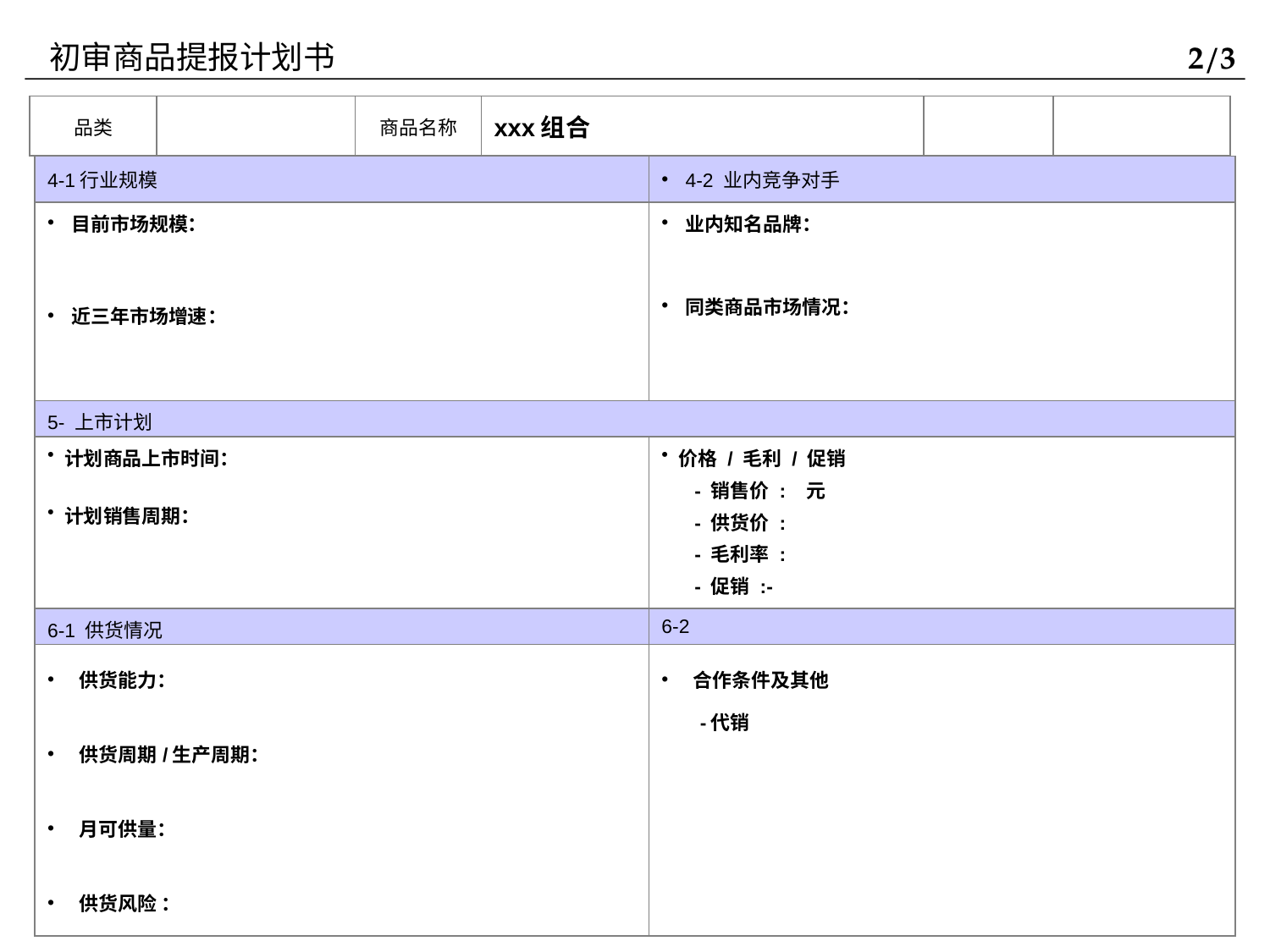

初审商品提报计划书
2/3

| 品类 |  | 商品名称 | xxx组合 |  |  |
| --- | --- | --- | --- | --- | --- |
| 4-1行业规模 | 4-2 业内竞争对手 |
| --- | --- |
| 目前市场规模： 近三年市场增速： | 业内知名品牌： 同类商品市场情况： |
| 5- 上市计划 |  |
| 计划商品上市时间： 计划销售周期： | 价格 / 毛利 / 促销 - 销售价 : 元 - 供货价 : - 毛利率 : - 促销 :- - 市场价： 元 |
| 6-1 供货情况 | 6-2 |
| 供货能力： 供货周期/生产周期： 月可供量： 供货风险 ： | 合作条件及其他 -代销 |